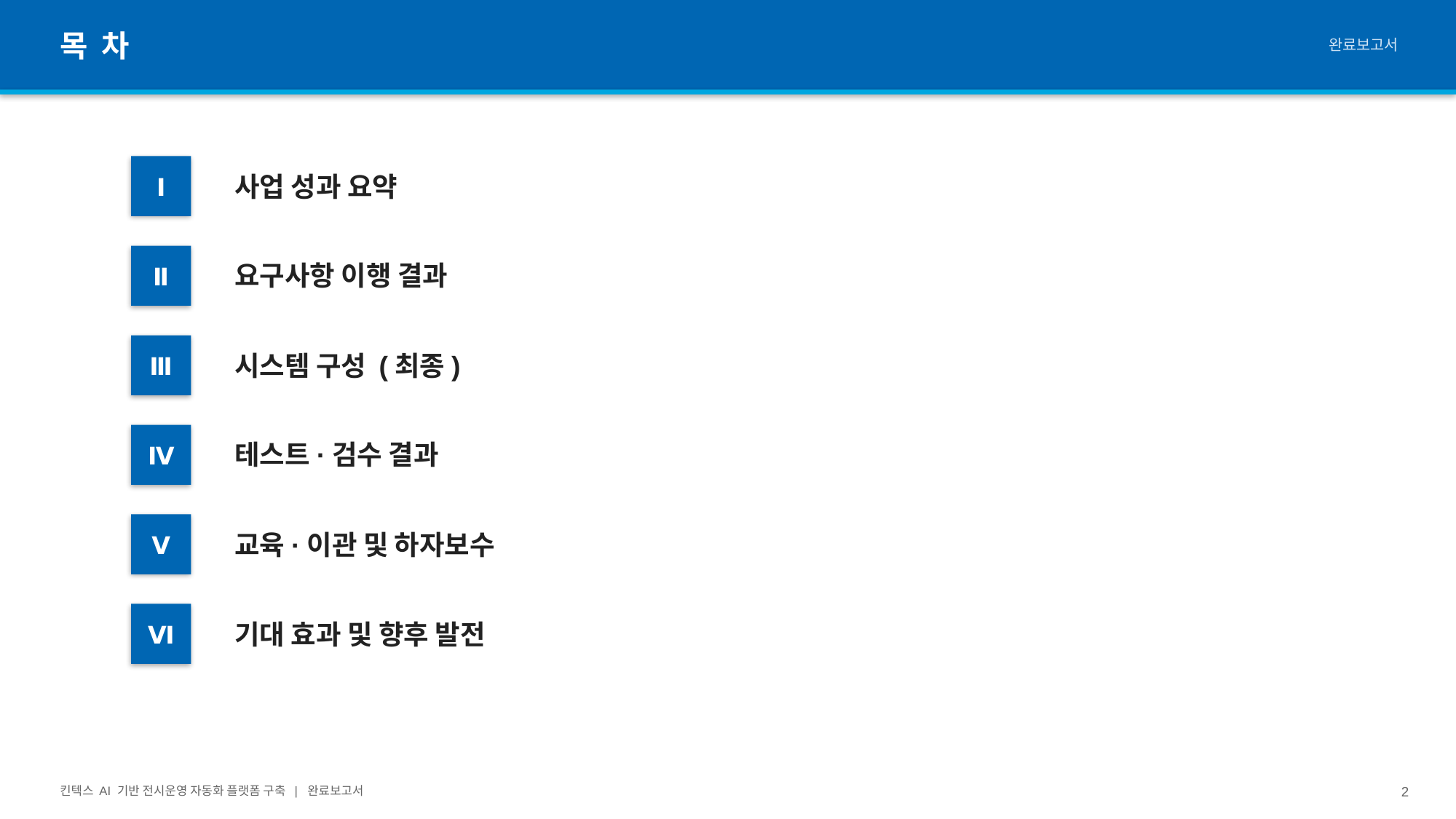

목  차
완료보고서

사업 성과 요약

Ⅰ
요구사항 이행 결과

Ⅱ
시스템 구성 (최종)

Ⅲ
테스트·검수 결과

Ⅳ
교육·이관 및 하자보수

Ⅴ
기대 효과 및 향후 발전

Ⅵ
킨텍스 AI 기반 전시운영 자동화 플랫폼 구축  |  완료보고서
2